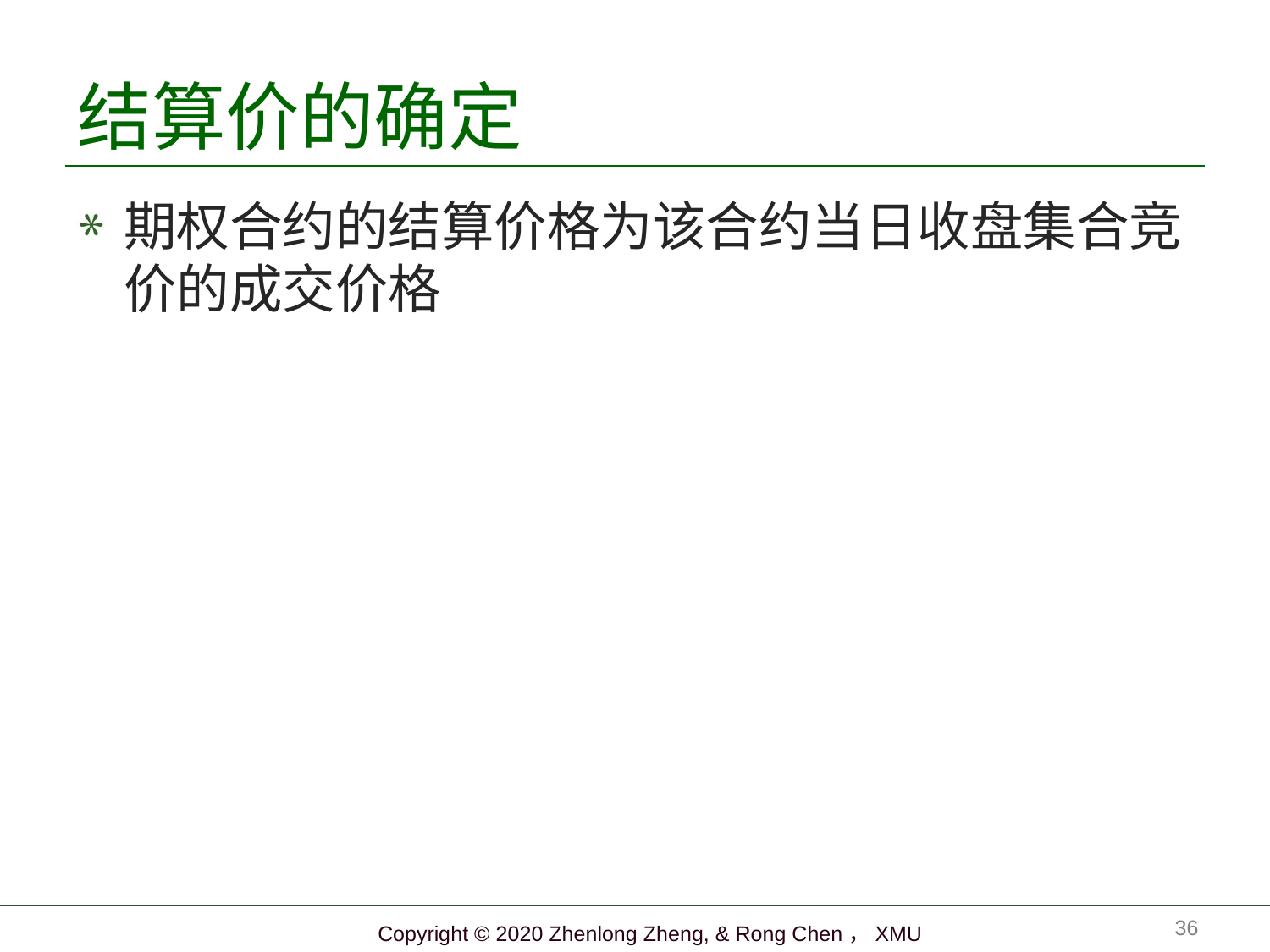

# 结算价的确定
期权合约的结算价格为该合约当日收盘集合竞价的成交价格
36